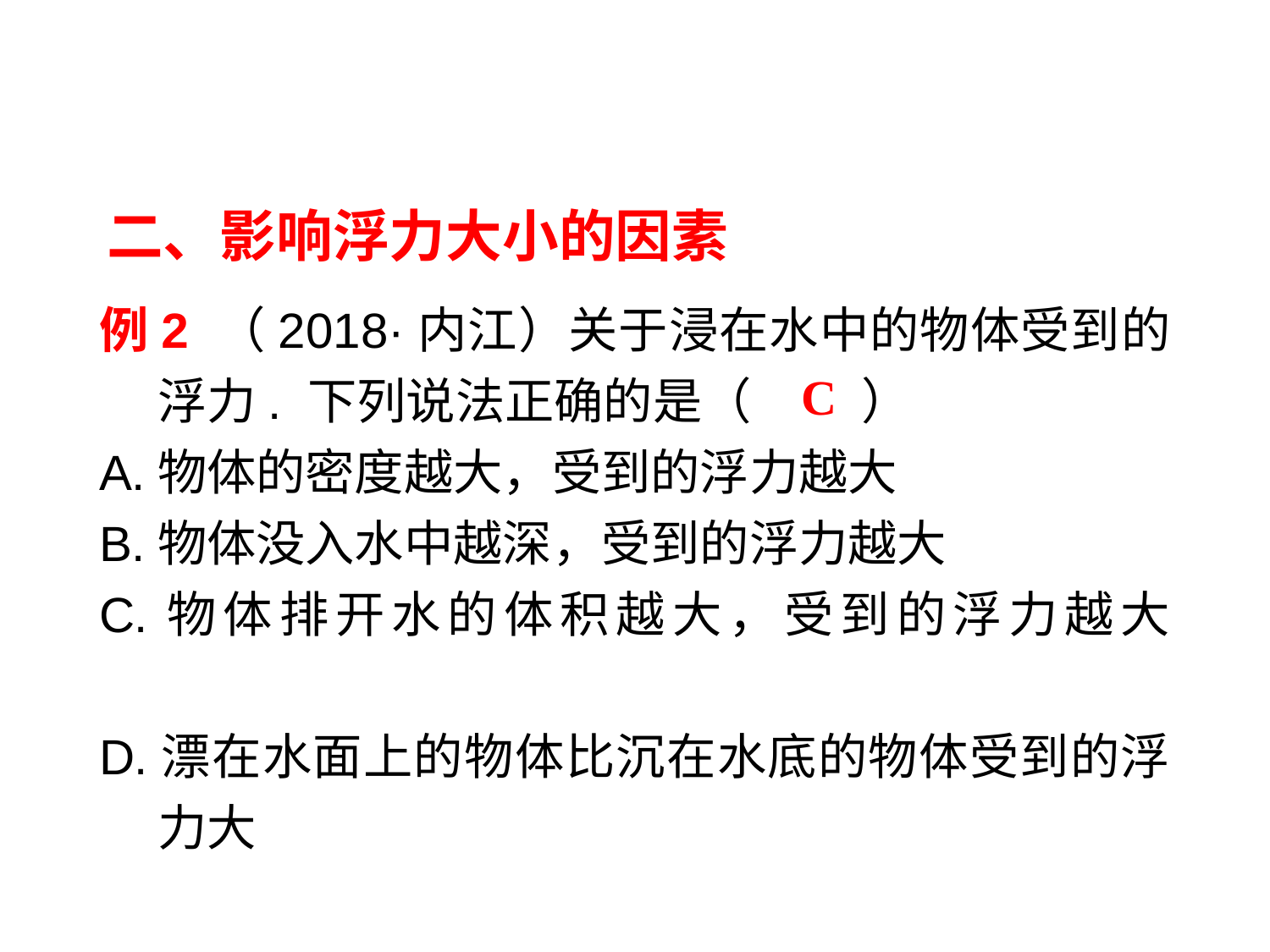

二、影响浮力大小的因素
例2 （2018·内江）关于浸在水中的物体受到的浮力. 下列说法正确的是（　 　）
A.物体的密度越大，受到的浮力越大
B.物体没入水中越深，受到的浮力越大
C.物体排开水的体积越大，受到的浮力越大
D.漂在水面上的物体比沉在水底的物体受到的浮力大
C